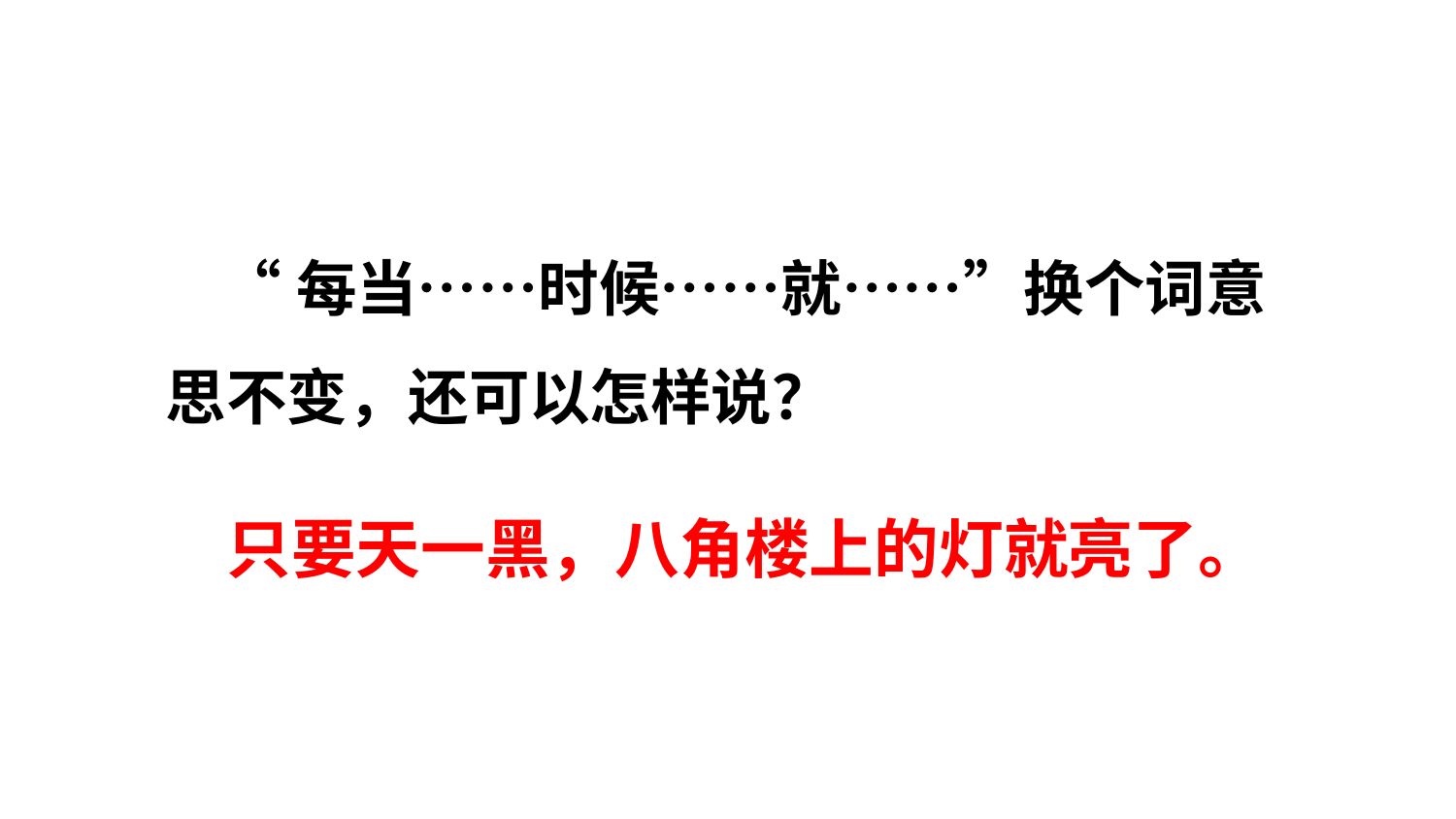

“每当……时候……就……”换个词意思不变，还可以怎样说？
只要天一黑，八角楼上的灯就亮了。